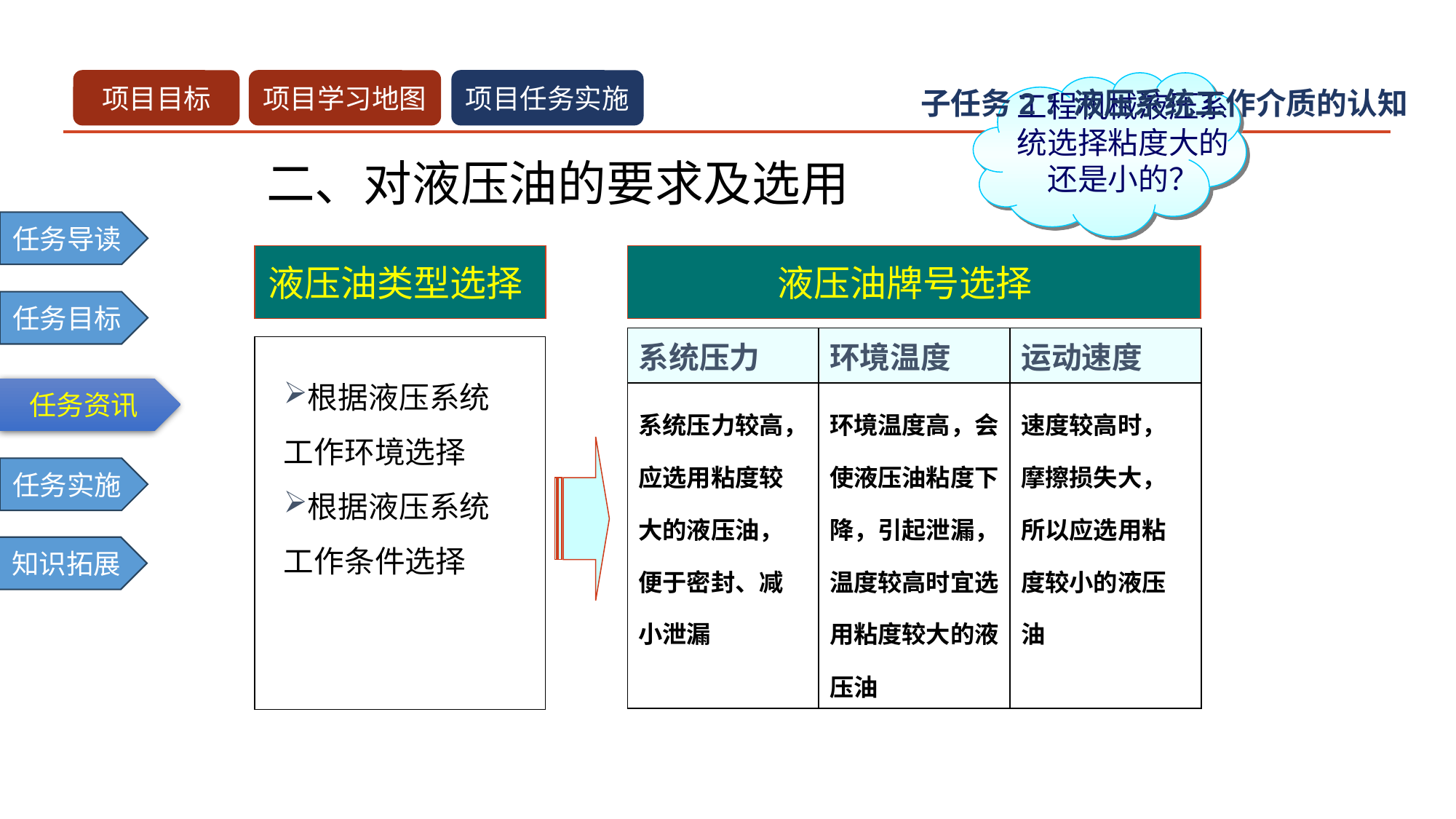

子任务2：液压系统工作介质的认知
工程机械液压系统选择粘度大的还是小的？
二、对液压油的要求及选用

液压油类型选择
液压油牌号选择
| 系统压力 | 环境温度 | 运动速度 |
| --- | --- | --- |
| 系统压力较高，应选用粘度较大的液压油，便于密封、减小泄漏 | 环境温度高，会使液压油粘度下降，引起泄漏，温度较高时宜选用粘度较大的液压油 | 速度较高时，摩擦损失大，所以应选用粘度较小的液压油 |

根据液压系统工作环境选择
根据液压系统工作条件选择